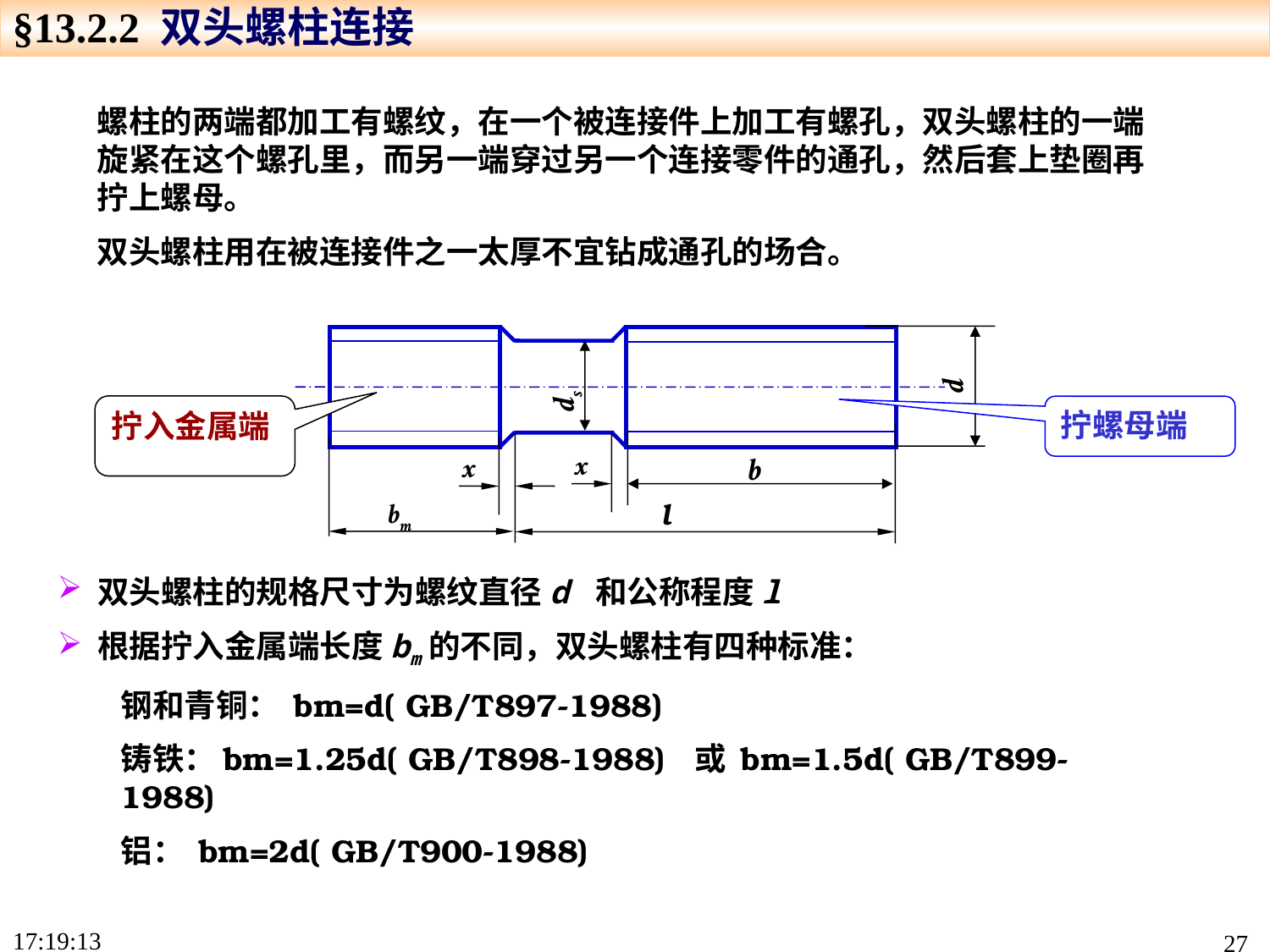

§13.2.2 双头螺柱连接
螺柱的两端都加工有螺纹，在一个被连接件上加工有螺孔，双头螺柱的一端旋紧在这个螺孔里，而另一端穿过另一个连接零件的通孔，然后套上垫圈再拧上螺母。
双头螺柱用在被连接件之一太厚不宜钻成通孔的场合。

d
ds

x

x
b

bm
l

拧入金属端
拧螺母端
 双头螺柱的规格尺寸为螺纹直径d 和公称程度l
 根据拧入金属端长度bm的不同，双头螺柱有四种标准：
钢和青铜： bm=d( GB/T897-1988)
铸铁：bm=1.25d( GB/T898-1988)  或 bm=1.5d( GB/T899-1988)
铝： bm=2d( GB/T900-1988)
17:19:13
27